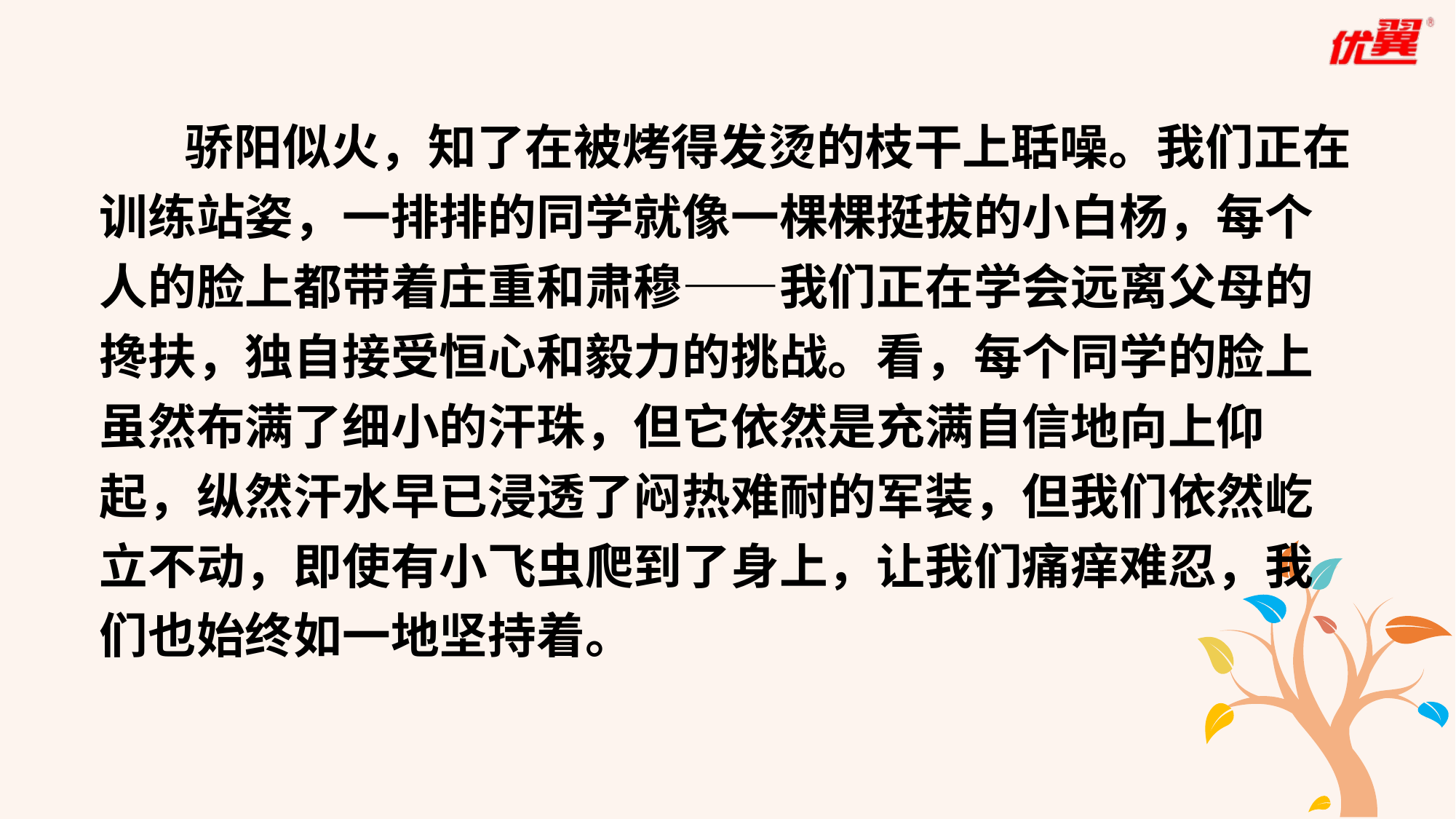

骄阳似火，知了在被烤得发烫的枝干上聒噪。我们正在训练站姿，一排排的同学就像一棵棵挺拔的小白杨，每个人的脸上都带着庄重和肃穆——我们正在学会远离父母的搀扶，独自接受恒心和毅力的挑战。看，每个同学的脸上虽然布满了细小的汗珠，但它依然是充满自信地向上仰起，纵然汗水早已浸透了闷热难耐的军装，但我们依然屹立不动，即使有小飞虫爬到了身上，让我们痛痒难忍，我们也始终如一地坚持着。